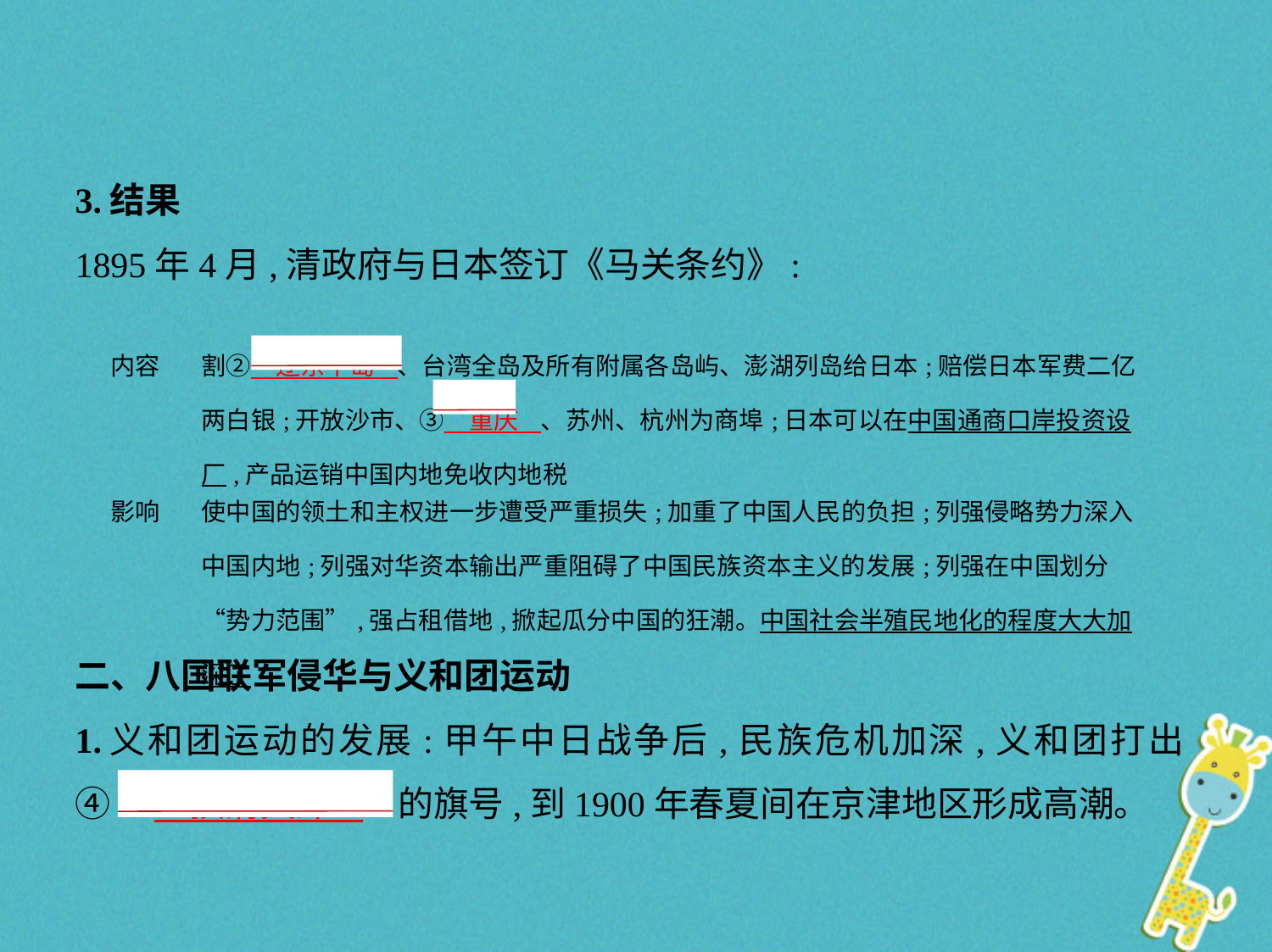

3.结果
1895年4月,清政府与日本签订《马关条约》:
| 内容 | 割②　辽东半岛    、台湾全岛及所有附属各岛屿、澎湖列岛给日本;赔偿日本军费二亿两白银;开放沙市、③　重庆    、苏州、杭州为商埠;日本可以在中国通商口岸投资设厂,产品运销中国内地免收内地税 |
| --- | --- |
| 影响 | 使中国的领土和主权进一步遭受严重损失;加重了中国人民的负担;列强侵略势力深入中国内地;列强对华资本输出严重阻碍了中国民族资本主义的发展;列强在中国划分“势力范围”,强占租借地,掀起瓜分中国的狂潮。中国社会半殖民地化的程度大大加深了 |

二、八国联军侵华与义和团运动
1.义和团运动的发展:甲午中日战争后,民族危机加深,义和团打出
④“　扶清灭洋    ”的旗号,到1900年春夏间在京津地区形成高潮。